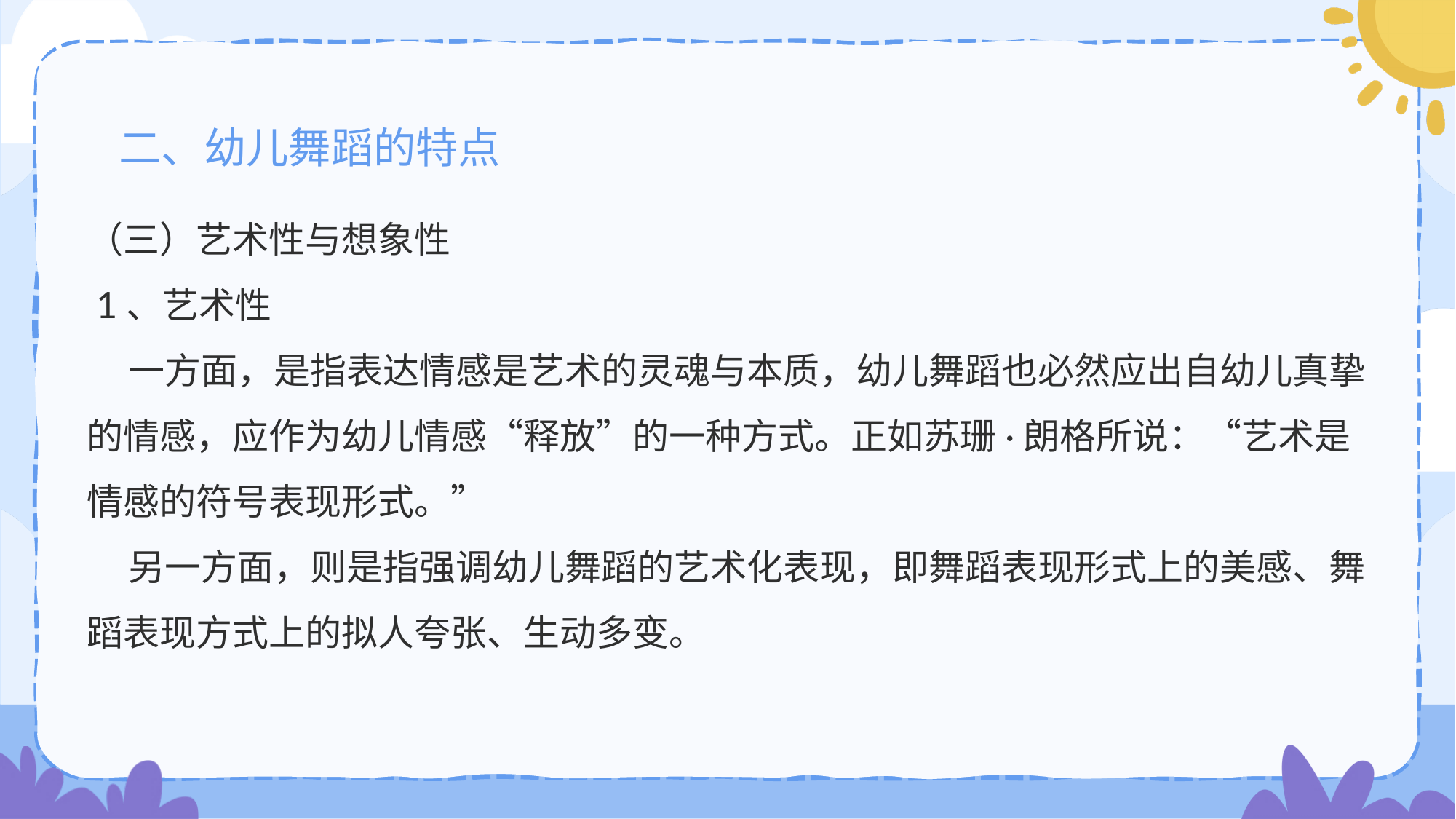

二、幼儿舞蹈的特点
（三）艺术性与想象性
 1、艺术性
    一方面，是指表达情感是艺术的灵魂与本质，幼儿舞蹈也必然应出自幼儿真挚的情感，应作为幼儿情感“释放”的一种方式。正如苏珊·朗格所说：“艺术是情感的符号表现形式。”
    另一方面，则是指强调幼儿舞蹈的艺术化表现，即舞蹈表现形式上的美感、舞蹈表现方式上的拟人夸张、生动多变。